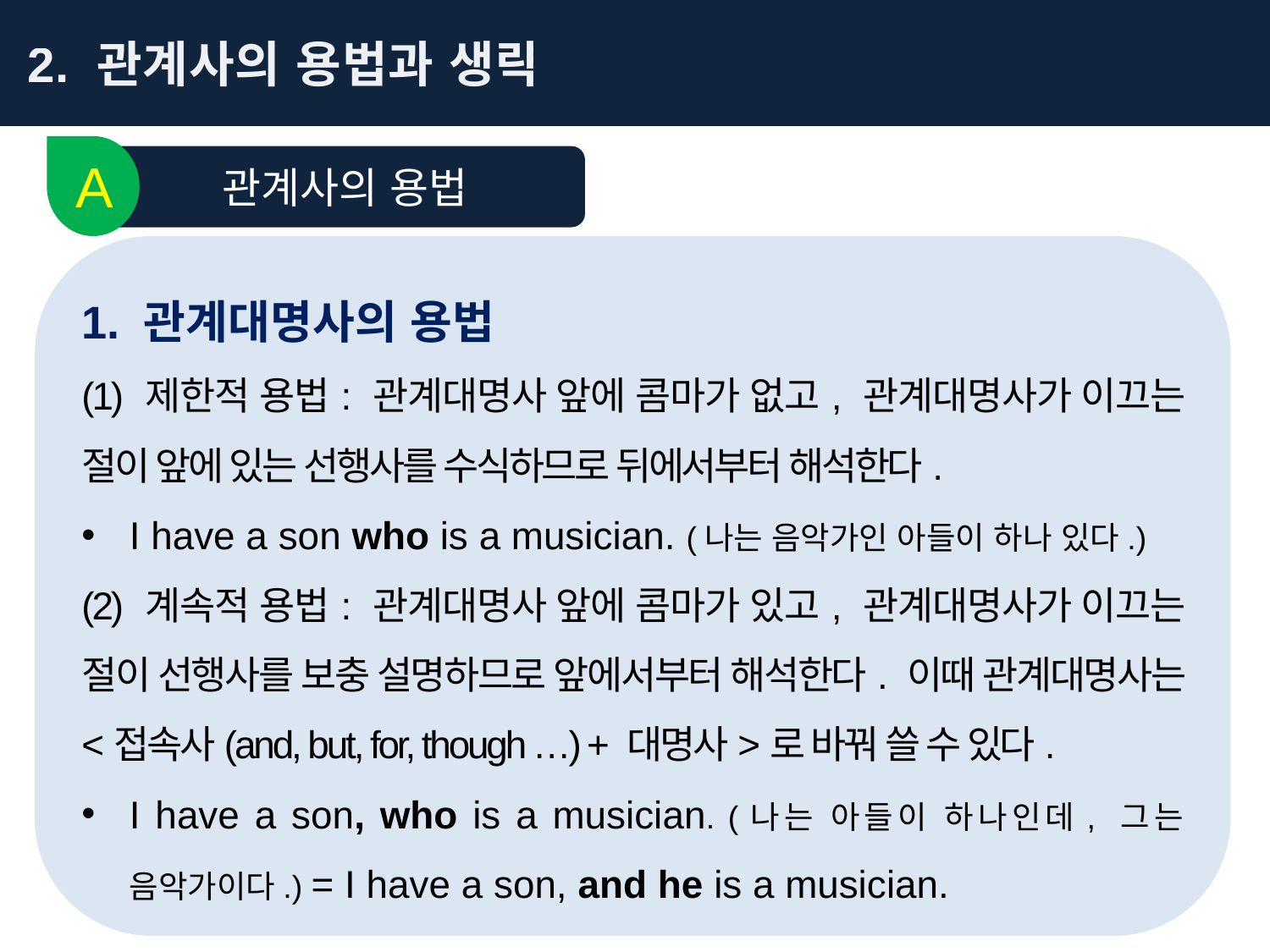

2. 관계사의 용법과 생략

A
관계사의 용법
1. 관계대명사의 용법
(1) 제한적 용법: 관계대명사 앞에 콤마가 없고, 관계대명사가 이끄는 절이 앞에 있는 선행사를 수식하므로 뒤에서부터 해석한다.
I have a son who is a musician. (나는 음악가인 아들이 하나 있다.)
(2) 계속적 용법: 관계대명사 앞에 콤마가 있고, 관계대명사가 이끄는 절이 선행사를 보충 설명하므로 앞에서부터 해석한다. 이때 관계대명사는 <접속사(and, but, for, though …) + 대명사>로 바꿔 쓸 수 있다.
I have a son, who is a musician. (나는 아들이 하나인데, 그는 음악가이다.) = I have a son, and he is a musician.